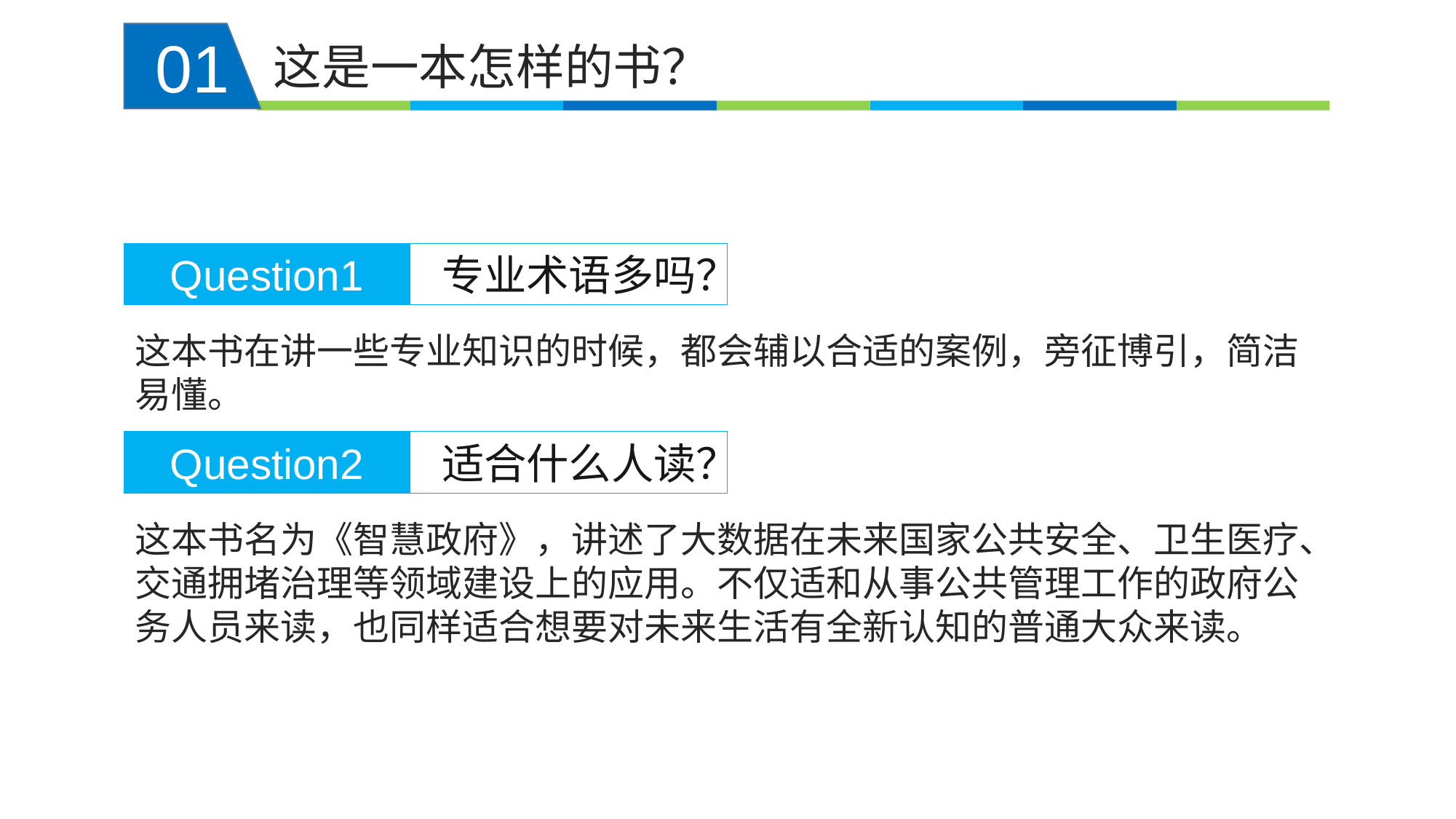

01
这是一本怎样的书？

Question1
专业术语多吗？
这本书在讲一些专业知识的时候，都会辅以合适的案例，旁征博引，简洁易懂。
Question2
适合什么人读？
这本书名为《智慧政府》，讲述了大数据在未来国家公共安全、卫生医疗、交通拥堵治理等领域建设上的应用。不仅适和从事公共管理工作的政府公务人员来读，也同样适合想要对未来生活有全新认知的普通大众来读。